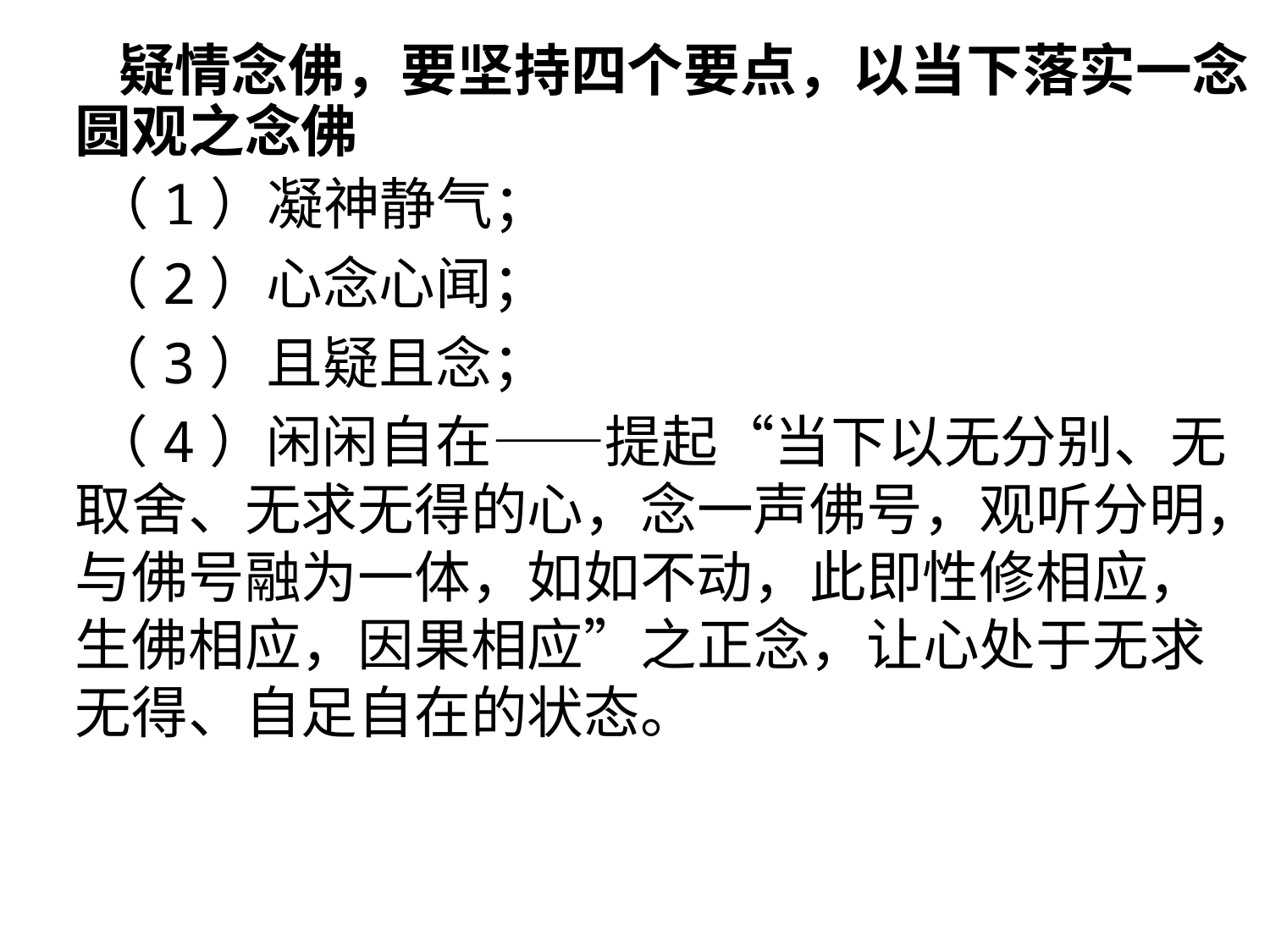

疑情念佛，要坚持四个要点，以当下落实一念圆观之念佛
    （1）凝神静气；
    （2）心念心闻；
    （3）且疑且念；
    （4）闲闲自在——提起“当下以无分别、无取舍、无求无得的心，念一声佛号，观听分明，与佛号融为一体，如如不动，此即性修相应，生佛相应，因果相应”之正念，让心处于无求无得、自足自在的状态。